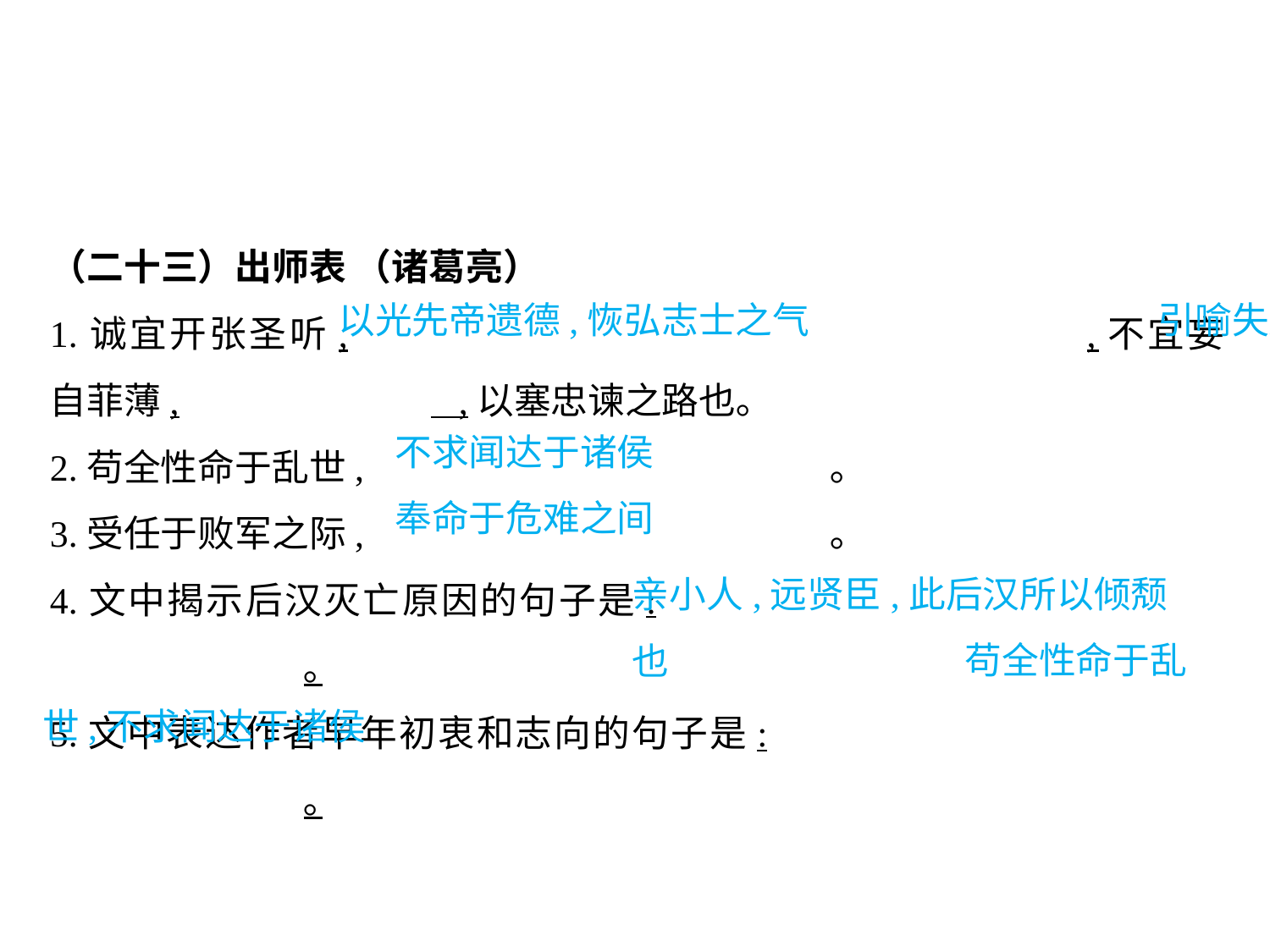

（二十三）出师表 （诸葛亮）
1.诚宜开张圣听,						,不宜妄自菲薄,		   ,以塞忠谏之路也｡
2.苟全性命于乱世,				 ｡
3.受任于败军之际,				 ｡
4.文中揭示后汉灭亡原因的句子是:							｡
5.文中表达作者早年初衷和志向的句子是:						｡
以光先帝遗德,恢弘志士之气			       引喻失义
不求闻达于诸侯
奉命于危难之间
亲小人,远贤臣,此后汉所以倾颓也
							   苟全性命于乱世,不求闻达于诸侯